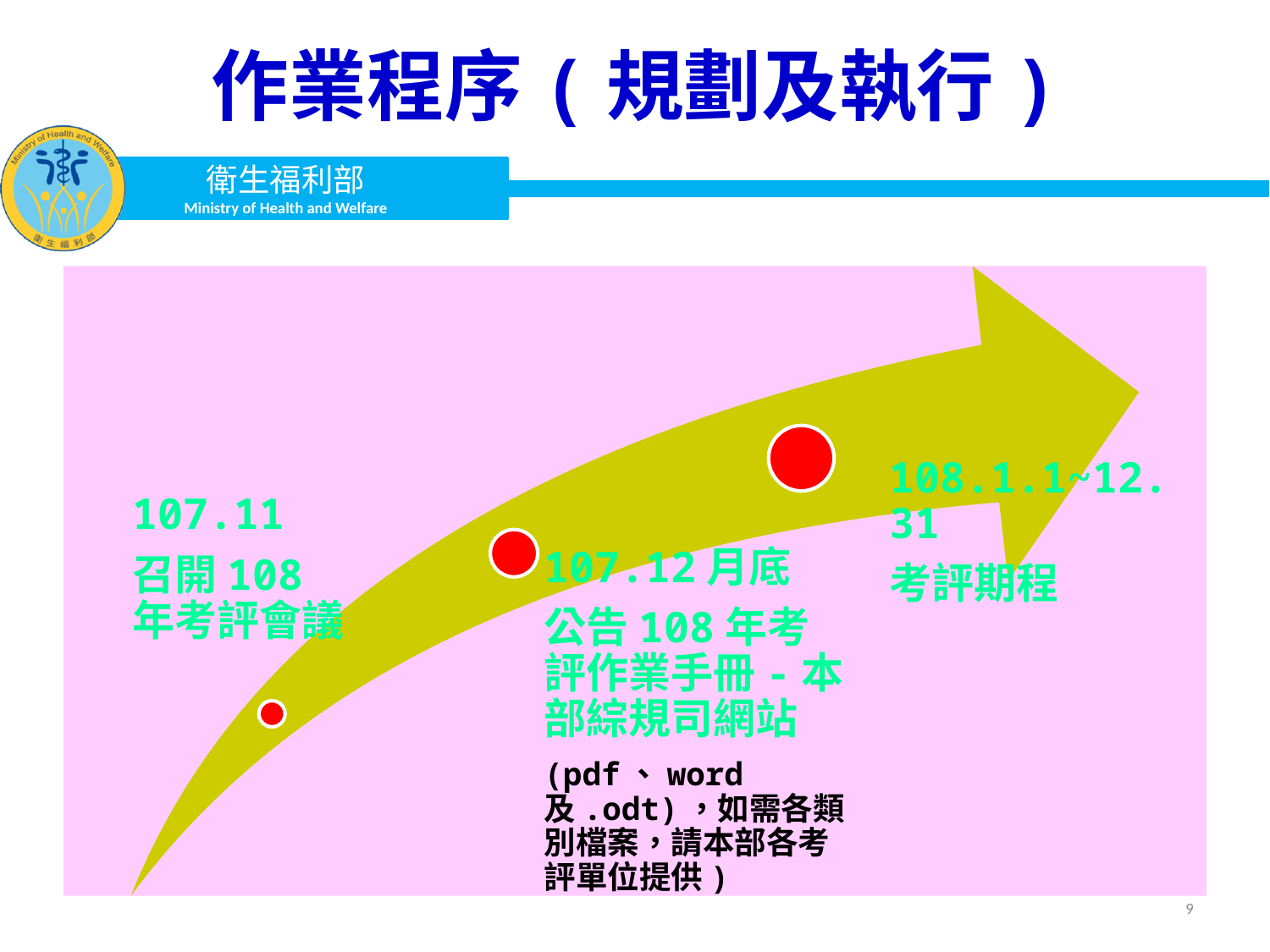

# 作業程序(規劃及執行)
107.11
召開108年考評會議
107.12月底
公告108年考評作業手冊-本部綜規司網站
(pdf、word及.odt)，如需各類別檔案，請本部各考評單位提供)
108.1.1~12.31
考評期程
9